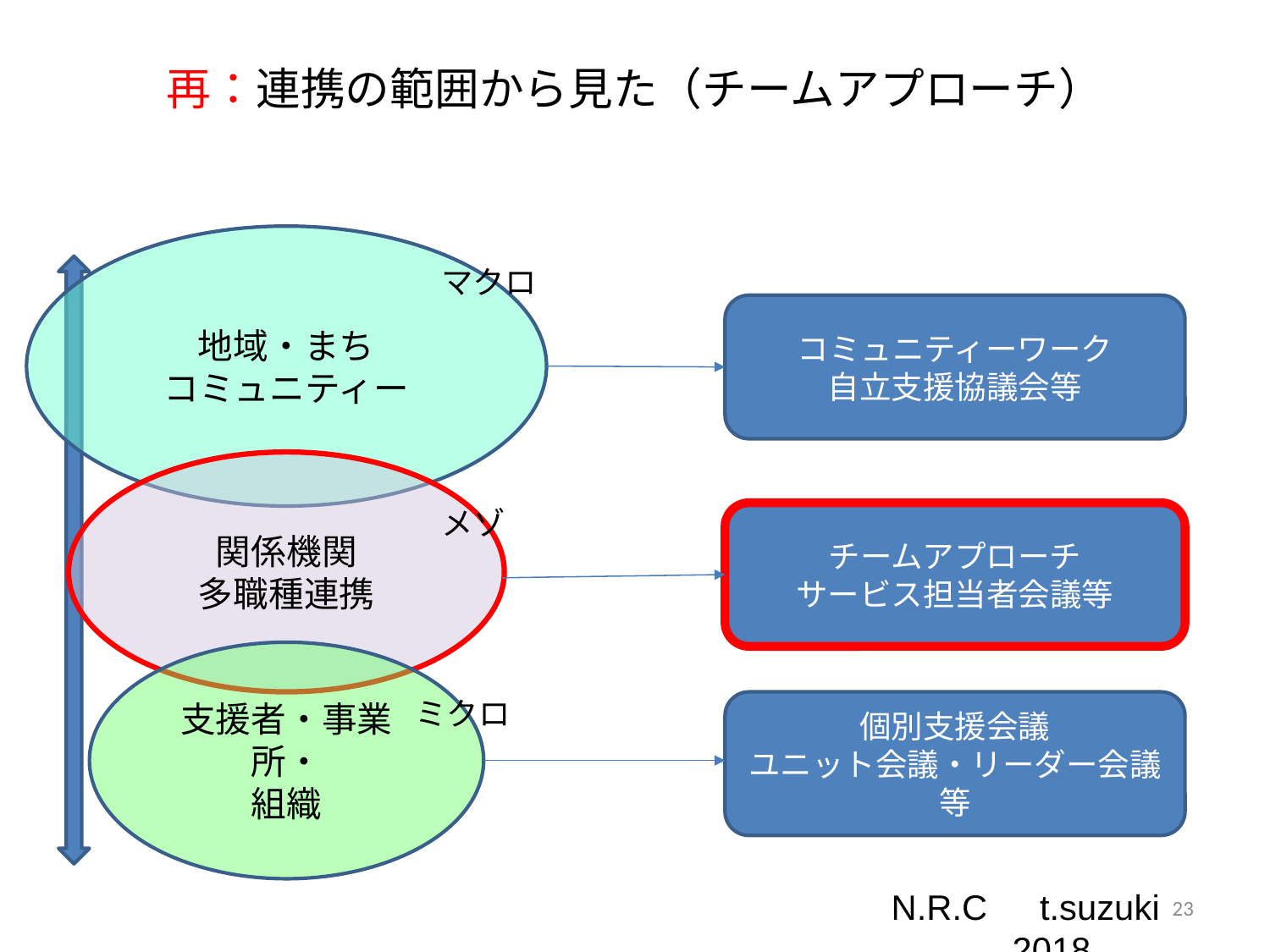

# 再：連携の範囲から見た（チームアプローチ）
地域・まち
コミュニティー

マクロ
コミュニティーワーク
自立支援協議会等
関係機関
多職種連携
メゾ
チームアプローチ
サービス担当者会議等
支援者・事業所・
組織
ミクロ
個別支援会議
ユニット会議・リーダー会議等
23
N.R.C　t.suzuki　2018